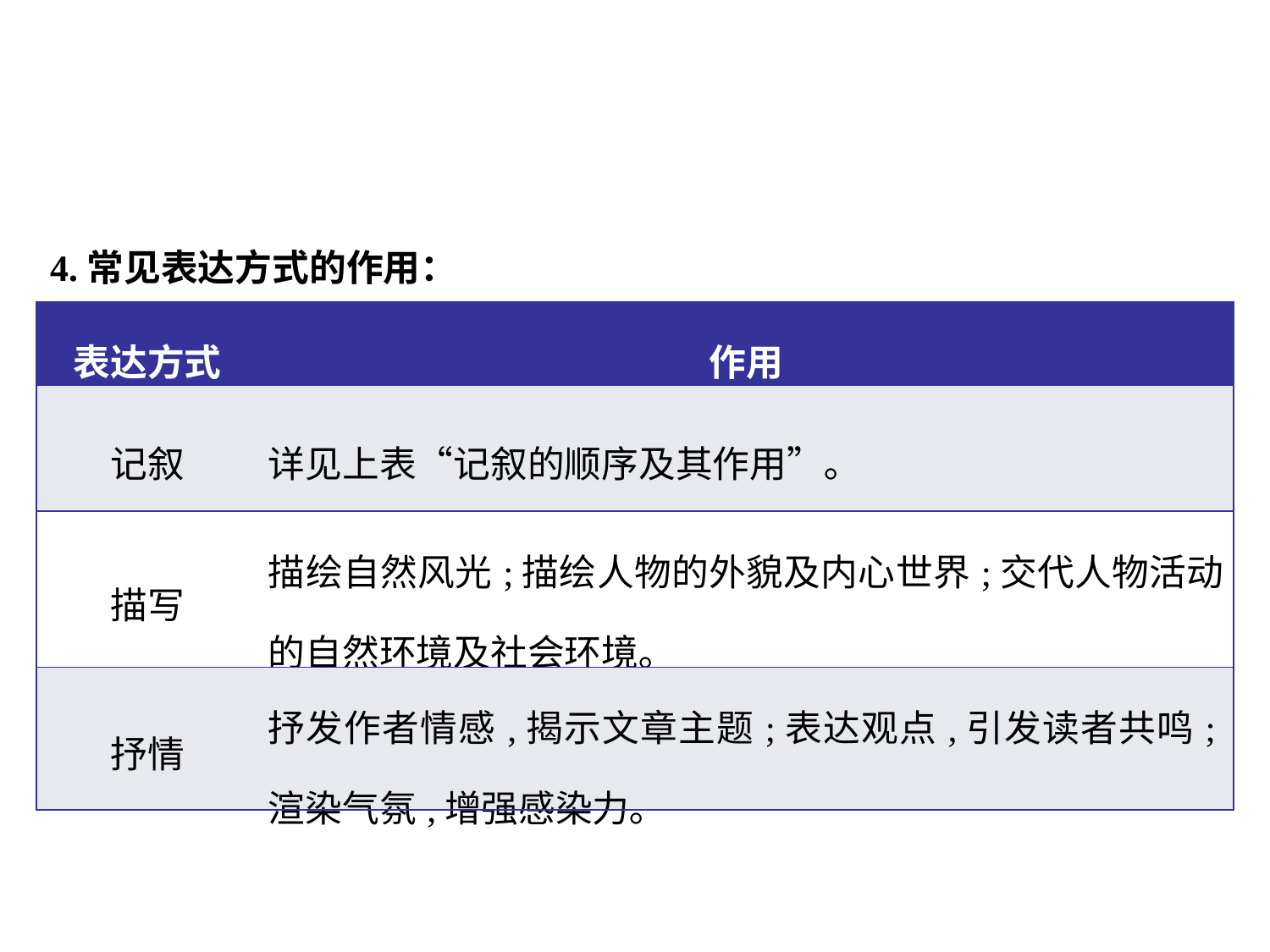

4.常见表达方式的作用：
| 表达方式 | 作用 |
| --- | --- |
| 记叙 | 详见上表“记叙的顺序及其作用”｡ |
| 描写 | 描绘自然风光;描绘人物的外貌及内心世界;交代人物活动的自然环境及社会环境｡ |
| 抒情 | 抒发作者情感,揭示文章主题;表达观点,引发读者共鸣;渲染气氛,增强感染力｡ |